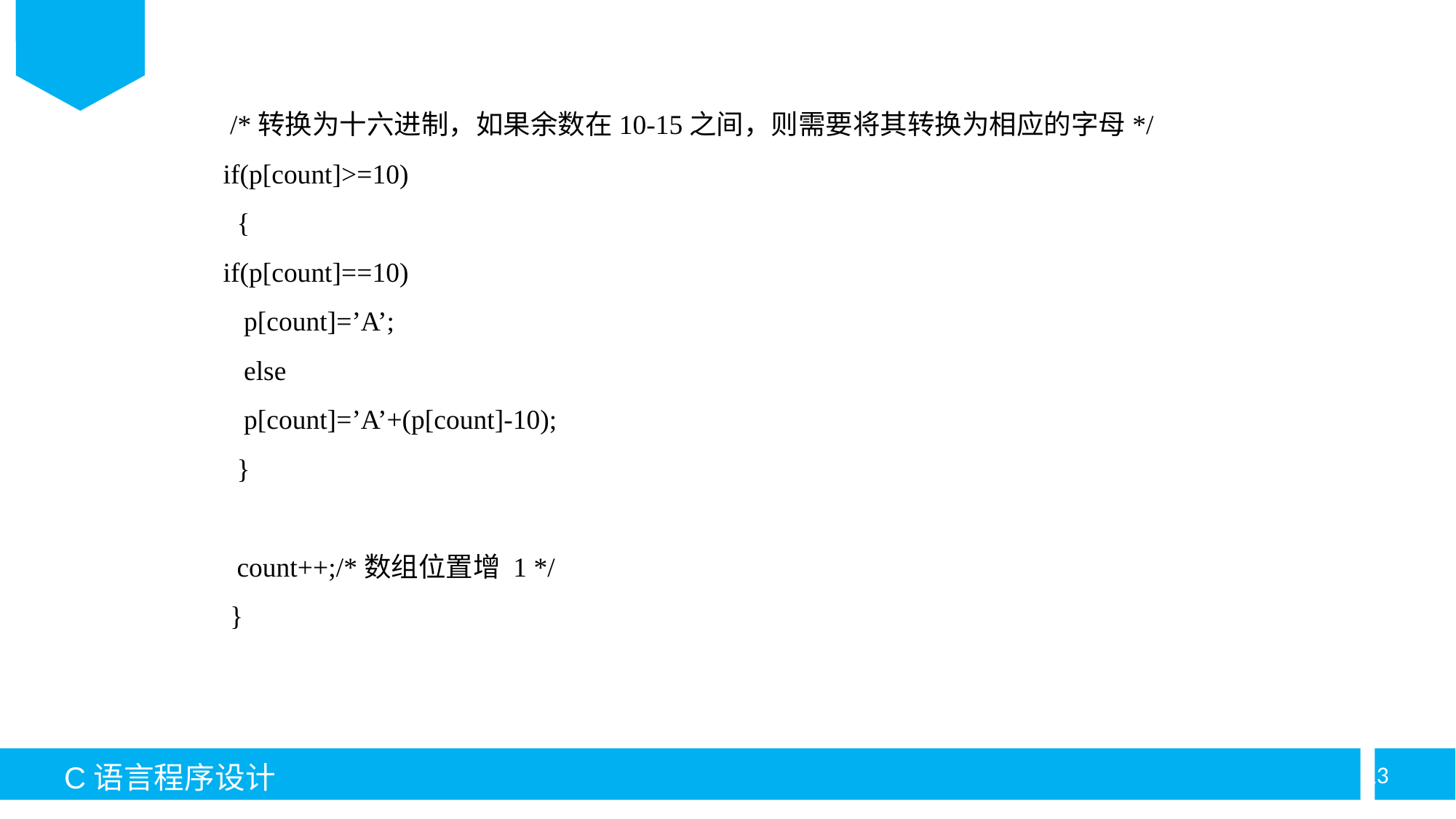

/*转换为十六进制，如果余数在10-15之间，则需要将其转换为相应的字母*/
if(p[count]>=10)
  {
if(p[count]==10)
   p[count]=’A’;
   else
   p[count]=’A’+(p[count]-10);
  }

  count++;/*数组位置增 1 */
 }